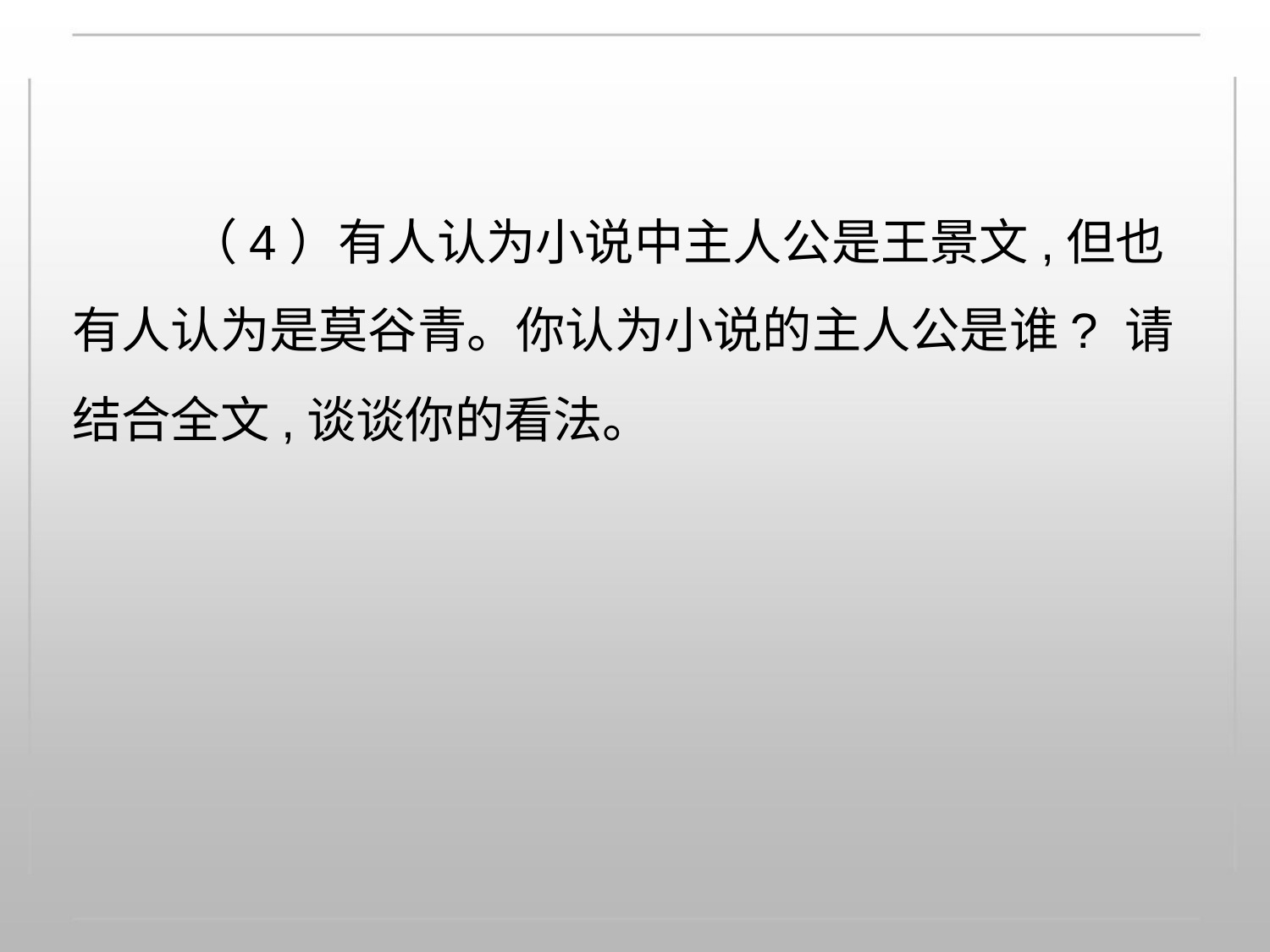

（4）有人认为小说中主人公是王景文,但也
有人认为是莫谷青。你认为小说的主人公是谁? 请
结合全文,谈谈你的看法。